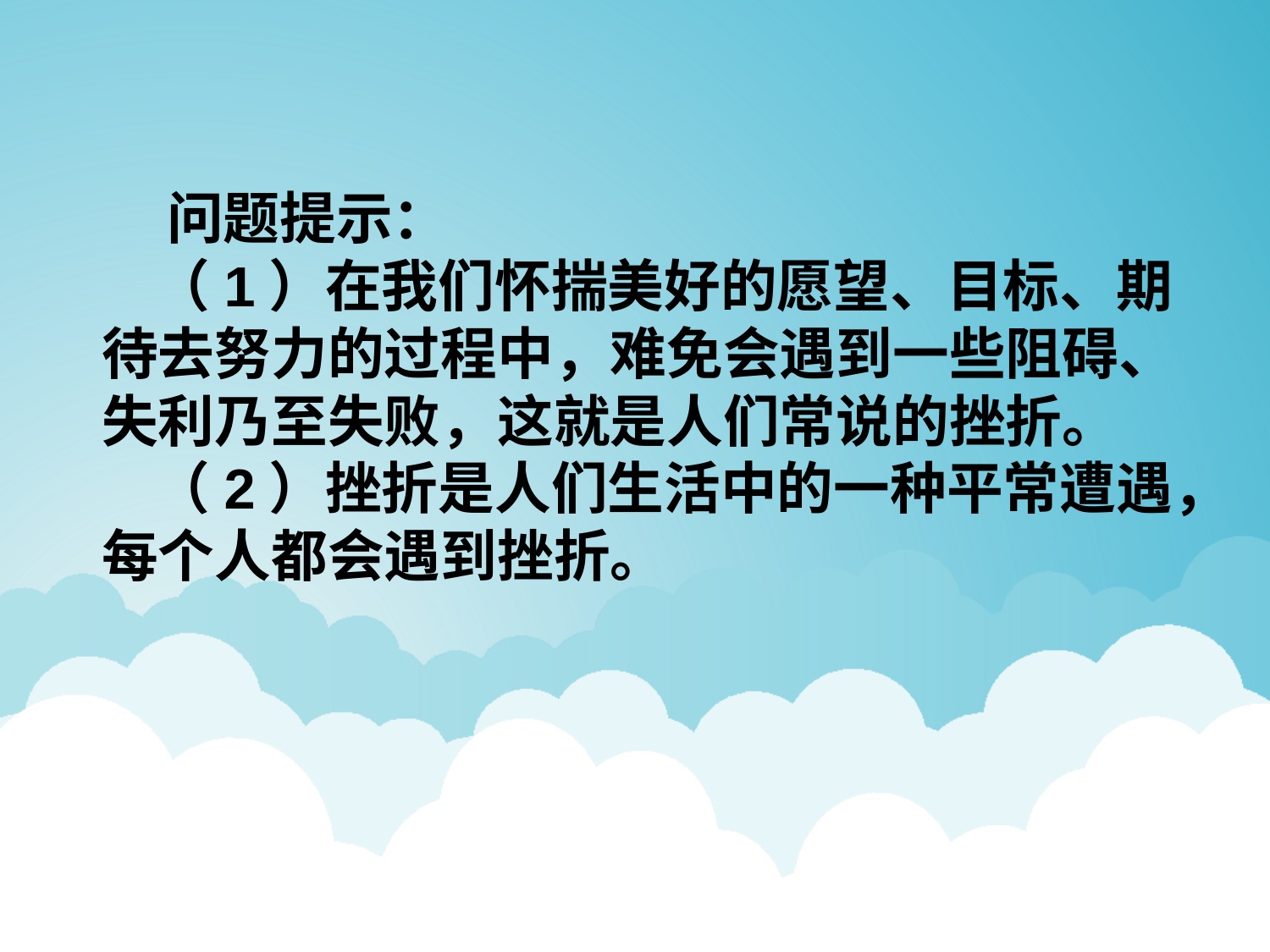

问题提示：
   （1）在我们怀揣美好的愿望、目标、期待去努力的过程中，难免会遇到一些阻碍、失利乃至失败，这就是人们常说的挫折。
   （2）挫折是人们生活中的一种平常遭遇，每个人都会遇到挫折。